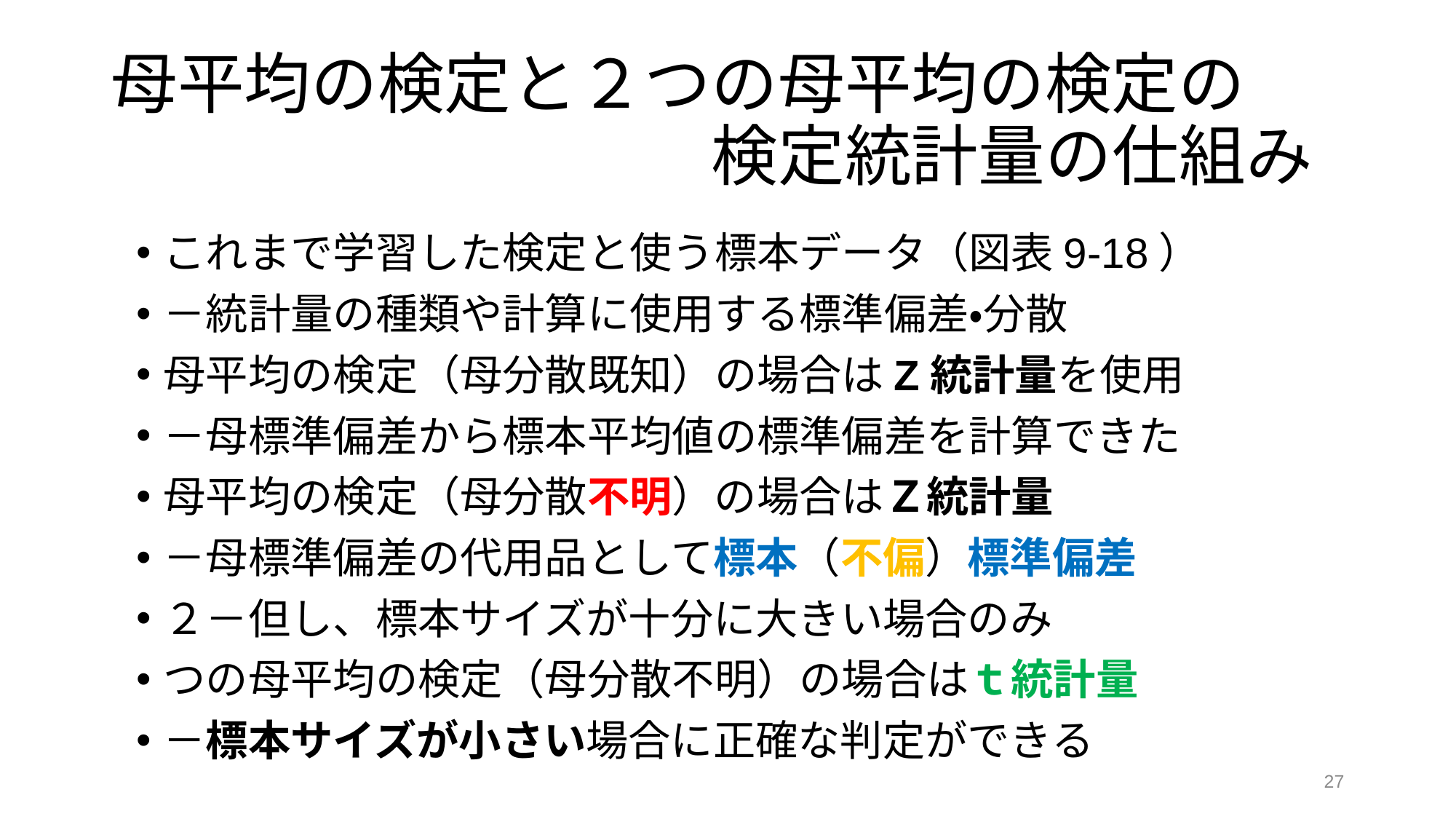

# 母平均の検定と２つの母平均の検定の 　　　　　　　　　検定統計量の仕組み
これまで学習した検定と使う標本データ（図表9-18）
－統計量の種類や計算に使用する標準偏差・分散
母平均の検定（母分散既知）の場合はZ統計量を使用
－母標準偏差から標本平均値の標準偏差を計算できた
母平均の検定（母分散不明）の場合はＺ統計量
－母標準偏差の代用品として標本（不偏）標準偏差
２－但し、標本サイズが十分に大きい場合のみ
つの母平均の検定（母分散不明）の場合はｔ統計量
－標本サイズが小さい場合に正確な判定ができる

27